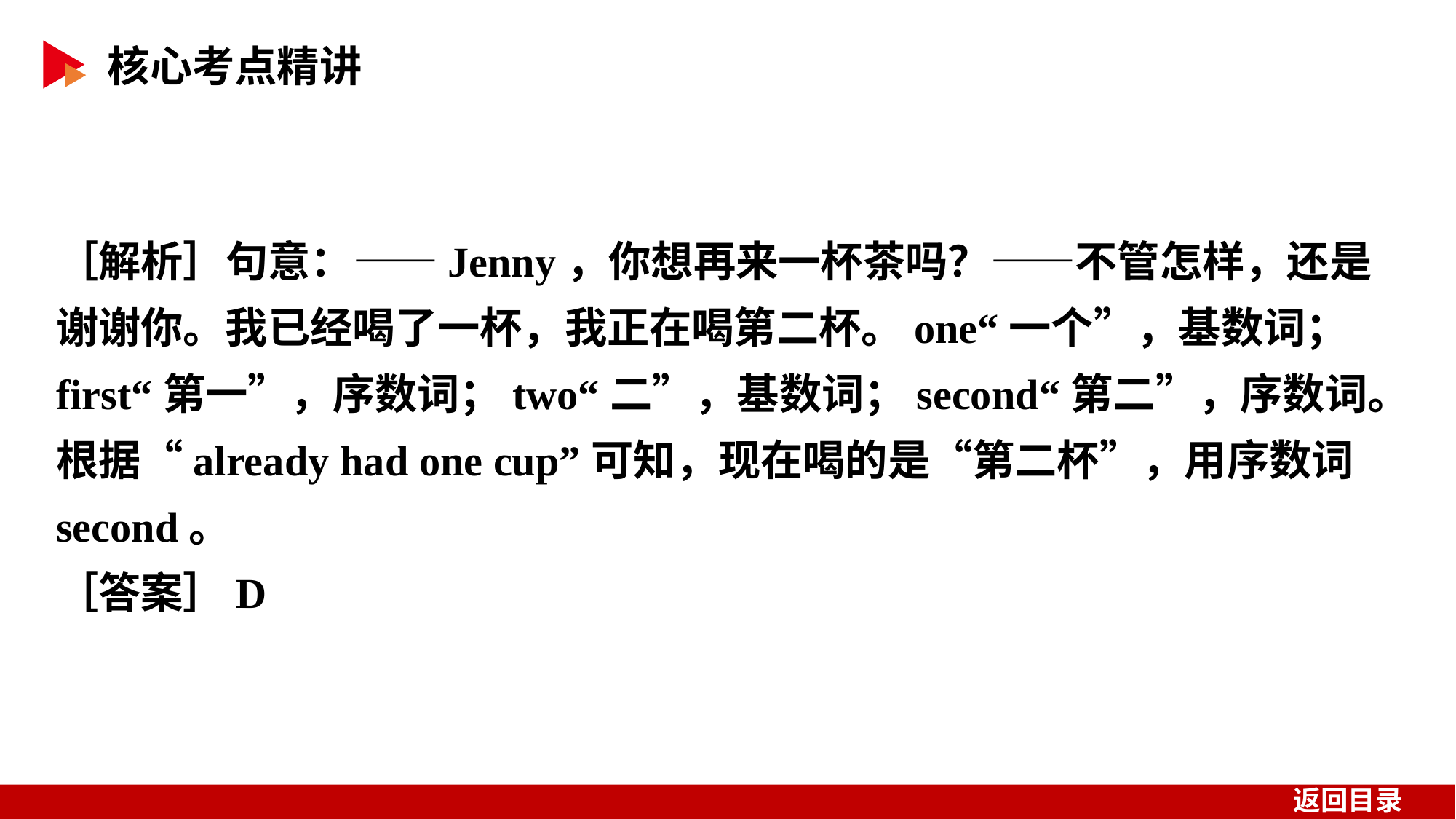

［解析］句意：——Jenny，你想再来一杯茶吗？——不管怎样，还是谢谢你。我已经喝了一杯，我正在喝第二杯。one“一个”，基数词；first“第一”，序数词；two“二”，基数词；second“第二”，序数词。根据“already had one cup”可知，现在喝的是“第二杯”，用序数词second。
［答案］D